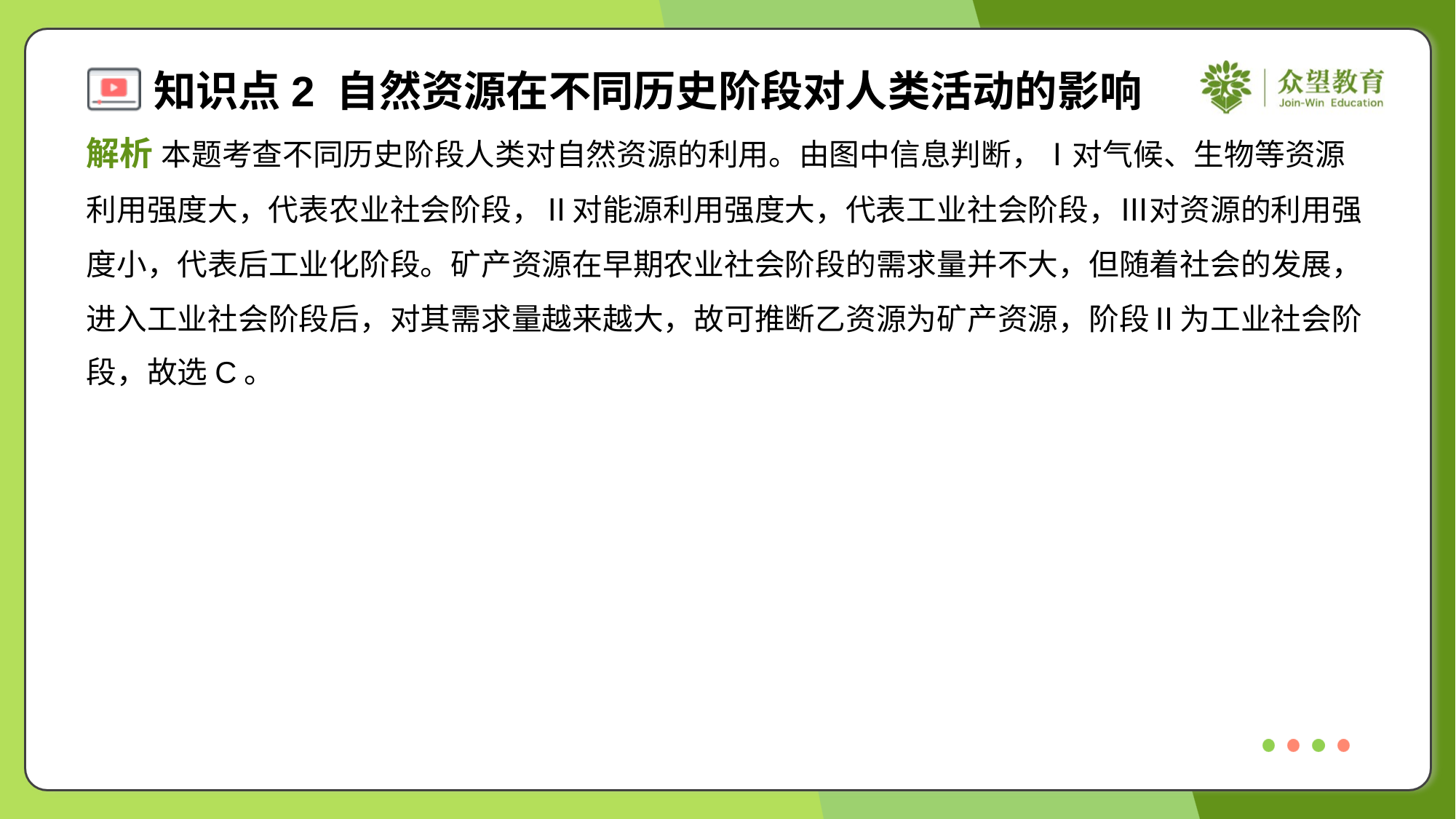

解析 本题考查不同历史阶段人类对自然资源的利用。由图中信息判断，Ⅰ对气候、生物等资源
利用强度大，代表农业社会阶段，Ⅱ对能源利用强度大，代表工业社会阶段，Ⅲ对资源的利用强
度小，代表后工业化阶段。矿产资源在早期农业社会阶段的需求量并不大，但随着社会的发展，
进入工业社会阶段后，对其需求量越来越大，故可推断乙资源为矿产资源，阶段Ⅱ为工业社会阶
段，故选C。